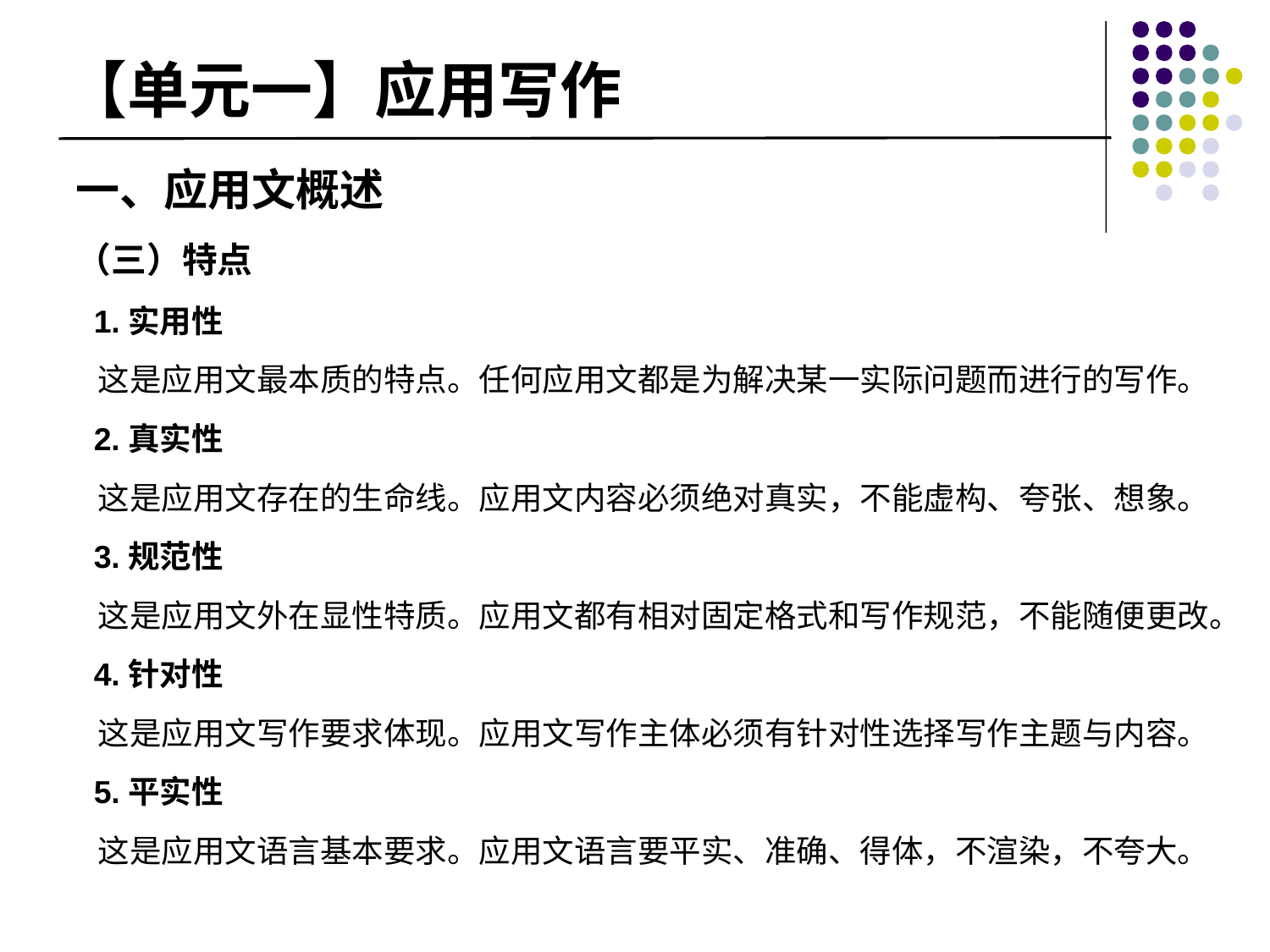

# 【单元一】应用写作
一、应用文概述
（三）特点
  1.实用性
  这是应用文最本质的特点。任何应用文都是为解决某一实际问题而进行的写作。
  2.真实性
  这是应用文存在的生命线。应用文内容必须绝对真实，不能虚构、夸张、想象。
  3.规范性
  这是应用文外在显性特质。应用文都有相对固定格式和写作规范，不能随便更改。
  4.针对性
  这是应用文写作要求体现。应用文写作主体必须有针对性选择写作主题与内容。
  5.平实性
  这是应用文语言基本要求。应用文语言要平实、准确、得体，不渲染，不夸大。